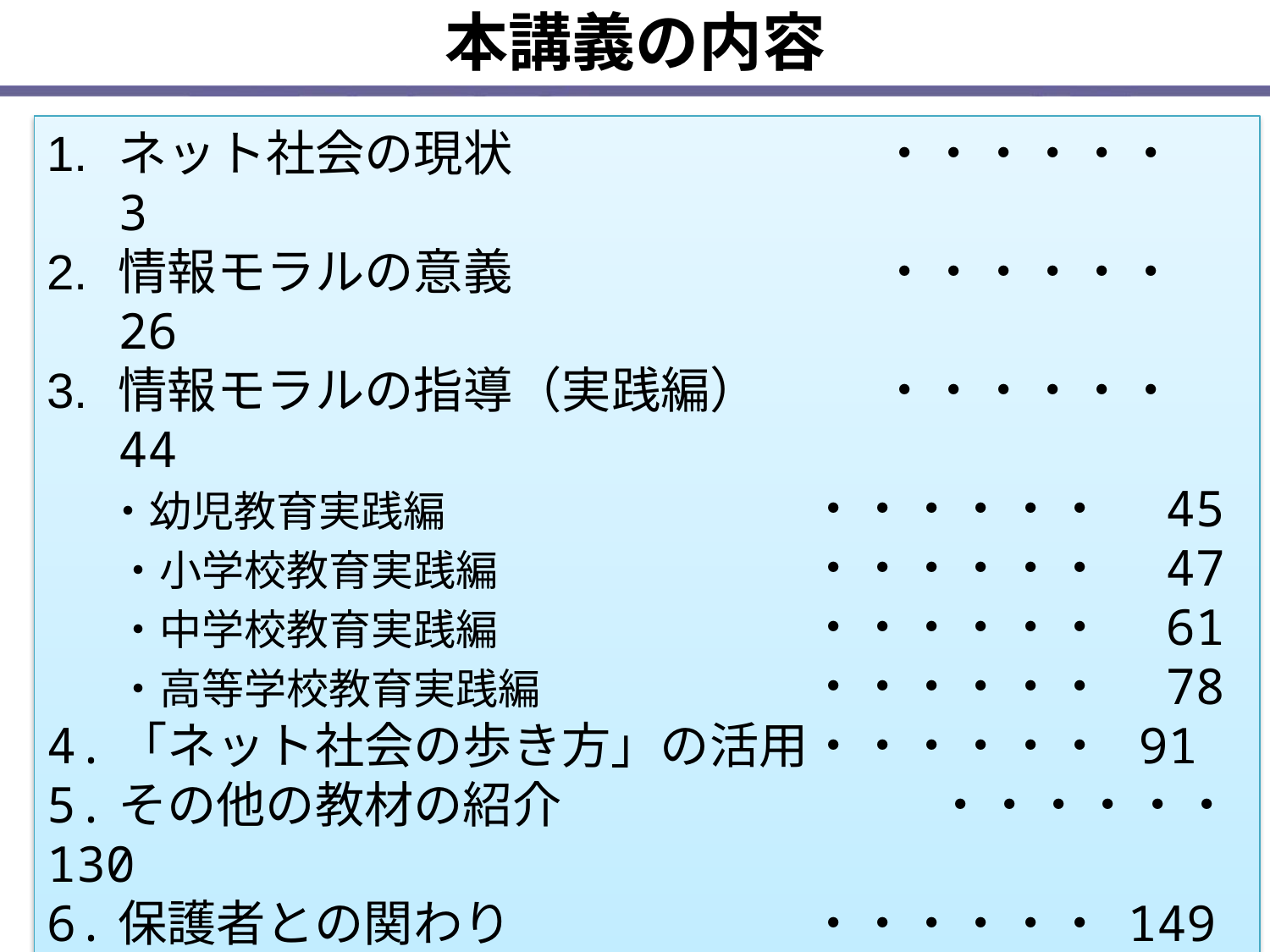

本講義の内容
ネット社会の現状			・・・・・・　 3
情報モラルの意義			・・・・・・　26
情報モラルの指導（実践編）	・・・・・・　44
　 ・幼児教育実践編			・・・・・・　45
　　・小学校教育実践編			・・・・・・　47
　　・中学校教育実践編			・・・・・・　61
　　・高等学校教育実践編			・・・・・・　78
4.「ネット社会の歩き方」の活用	・・・・・・  91
5.その他の教材の紹介			・・・・・・ 130
6.保護者との関わり			・・・・・・ 149
7.問題発生時の対応			・・・・・・ 161
2